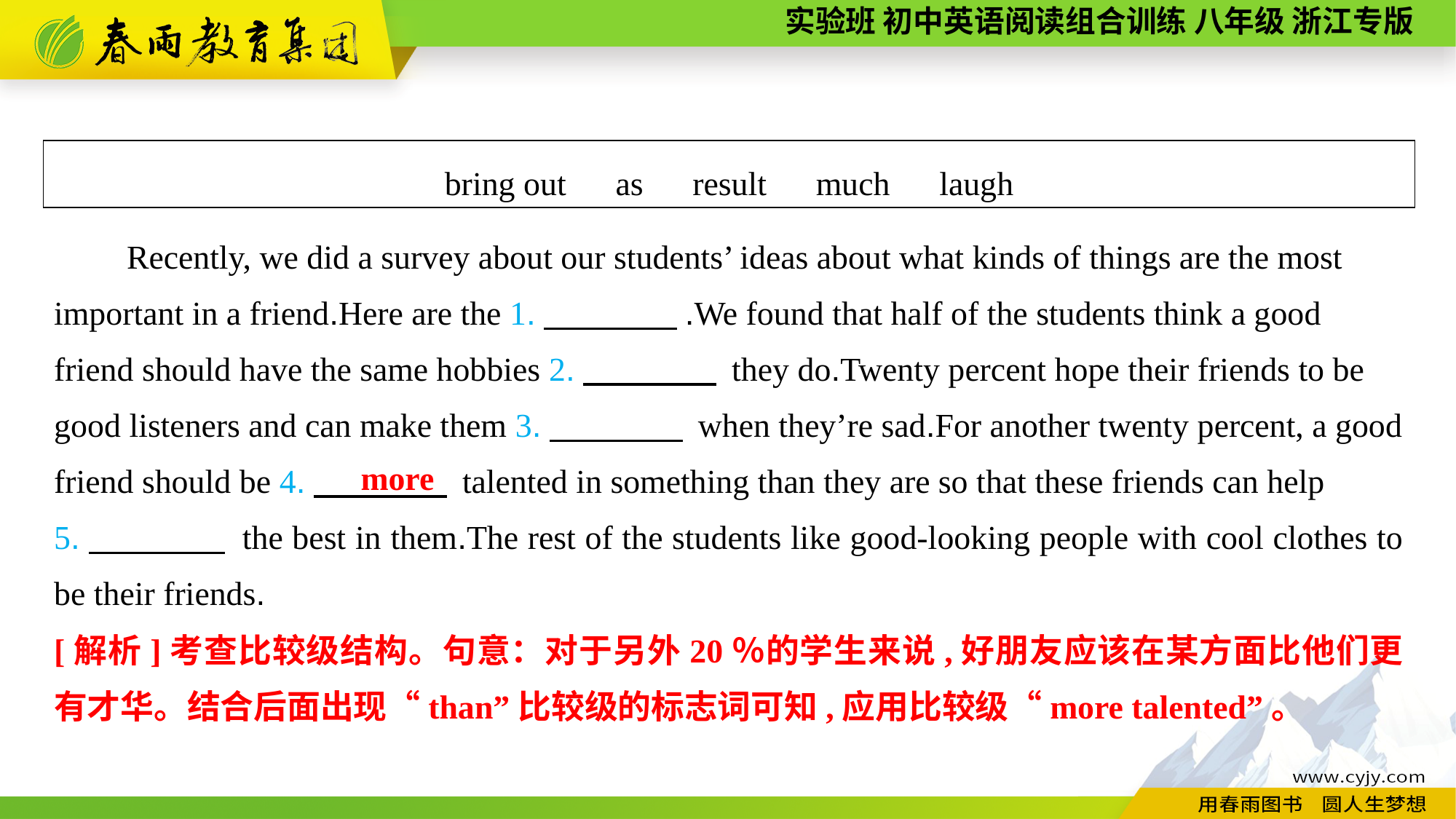

bring out　as　result　much　laugh
Recently, we did a survey about our students’ ideas about what kinds of things are the most important in a friend.Here are the 1.　　　　.We found that half of the students think a good friend should have the same hobbies 2.　　　　 they do.Twenty percent hope their friends to be good listeners and can make them 3.　　　　 when they’re sad.For another twenty percent, a good friend should be 4.　　　　 talented in something than they are so that these friends can help
5.　　　　 the best in them.The rest of the students like good-looking people with cool clothes to be their friends.
more
[解析]考查比较级结构。句意：对于另外20％的学生来说,好朋友应该在某方面比他们更有才华。结合后面出现“than”比较级的标志词可知,应用比较级“more talented”。